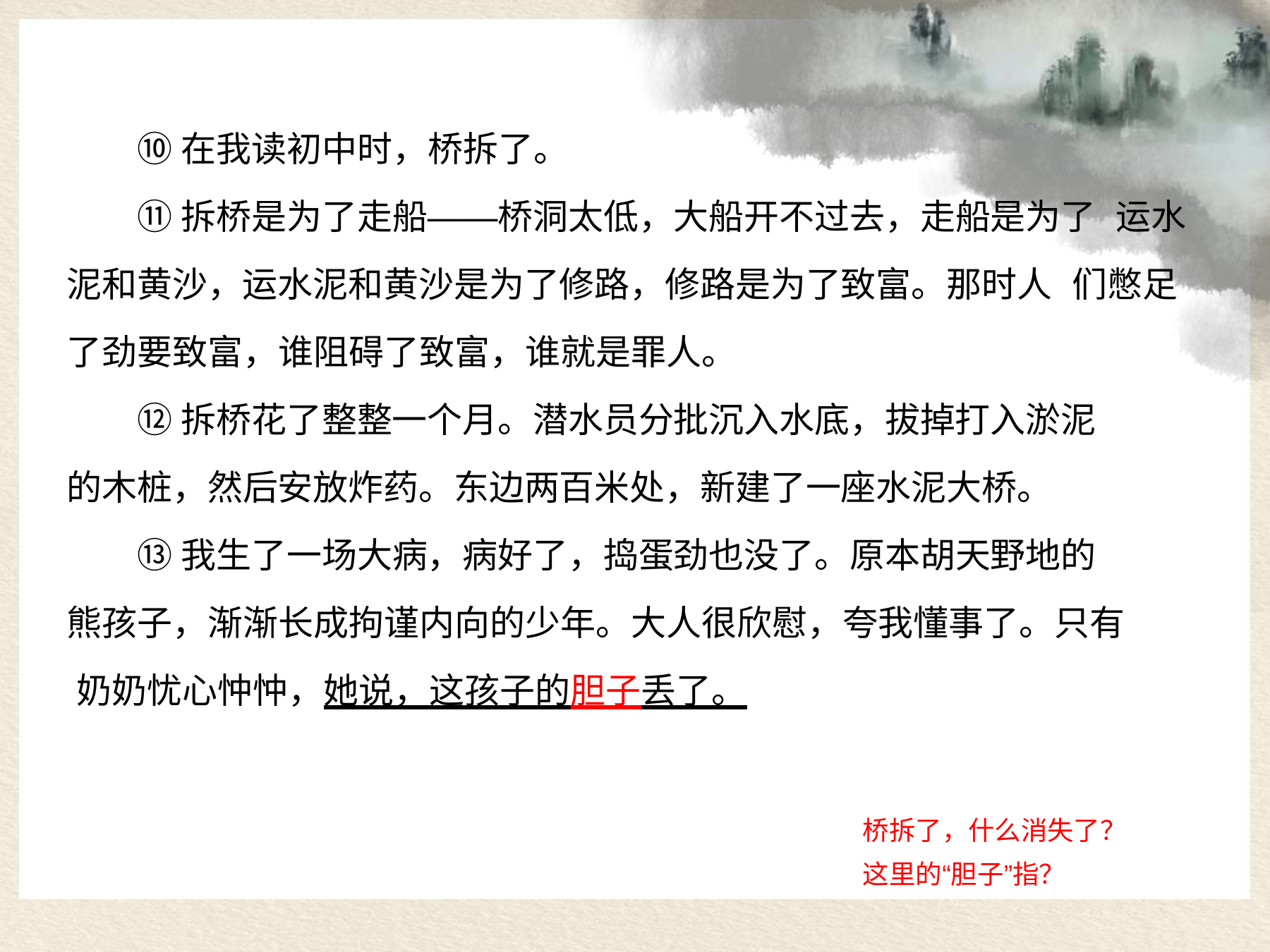

⑩在我读初中时，桥拆了。
⑪拆桥是为了走船——桥洞太低，大船开不过去，走船是为了  运水泥和黄沙，运水泥和黄沙是为了修路，修路是为了致富。那时人  们憋足了劲要致富，谁阻碍了致富，谁就是罪人。
⑫拆桥花了整整一个月。潜水员分批沉入水底，拔掉打入淤泥
的木桩，然后安放炸药。东边两百米处，新建了一座水泥大桥。
⑬我生了一场大病，病好了，捣蛋劲也没了。原本胡天野地的  熊孩子，渐渐长成拘谨内向的少年。大人很欣慰，夸我懂事了。只有  奶奶忧心忡忡，她说，这孩子的胆子丢了。
桥拆了，什么消失了？
这里的“胆子”指？